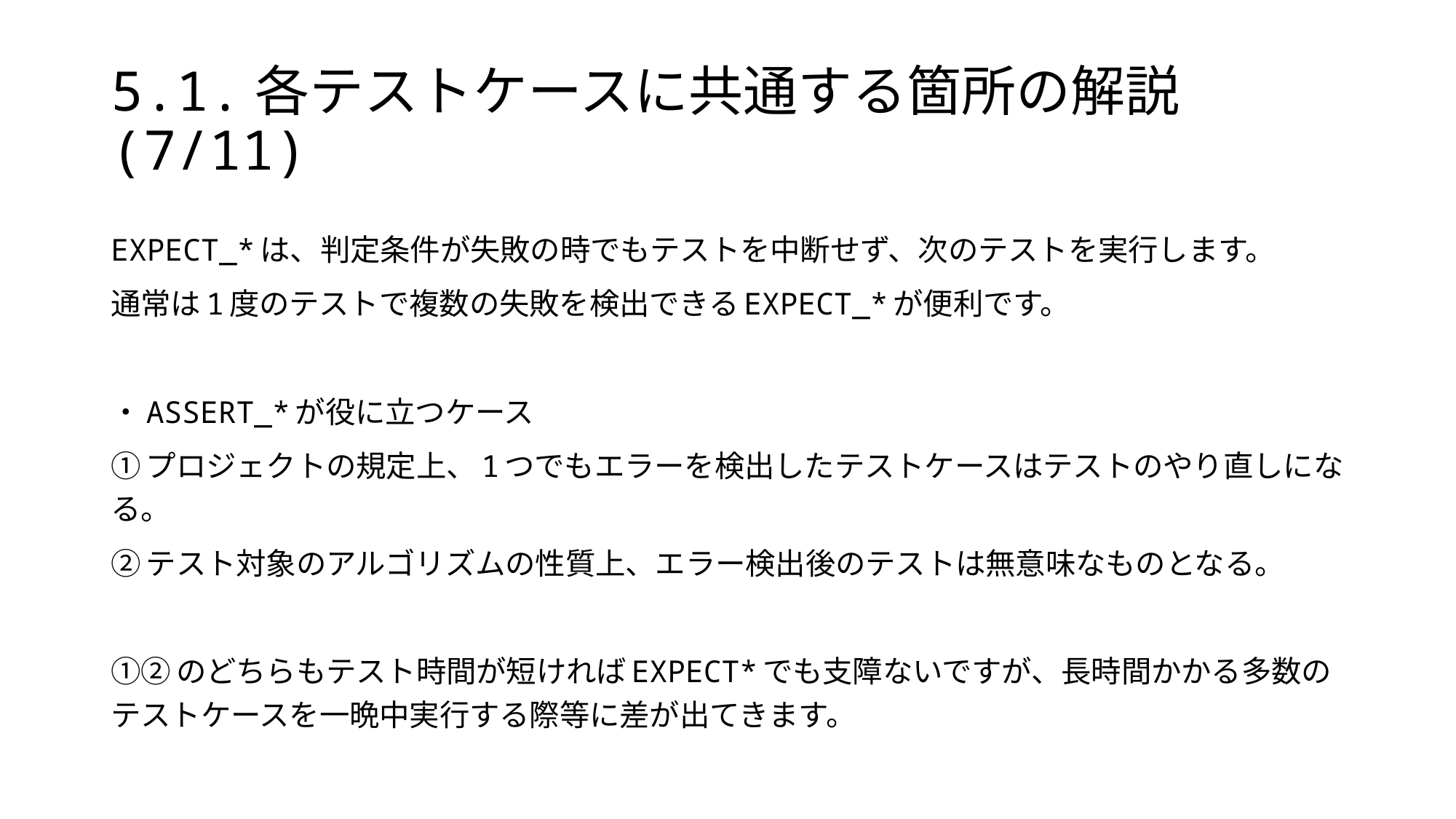

# 5.1.各テストケースに共通する箇所の解説(7/11)
EXPECT_*は、判定条件が失敗の時でもテストを中断せず、次のテストを実行します。
通常は1度のテストで複数の失敗を検出できるEXPECT_*が便利です。

・ASSERT_*が役に立つケース
①プロジェクトの規定上、1つでもエラーを検出したテストケースはテストのやり直しになる。
②テスト対象のアルゴリズムの性質上、エラー検出後のテストは無意味なものとなる。

①②のどちらもテスト時間が短ければEXPECT*でも支障ないですが、長時間かかる多数のテストケースを一晩中実行する際等に差が出てきます。